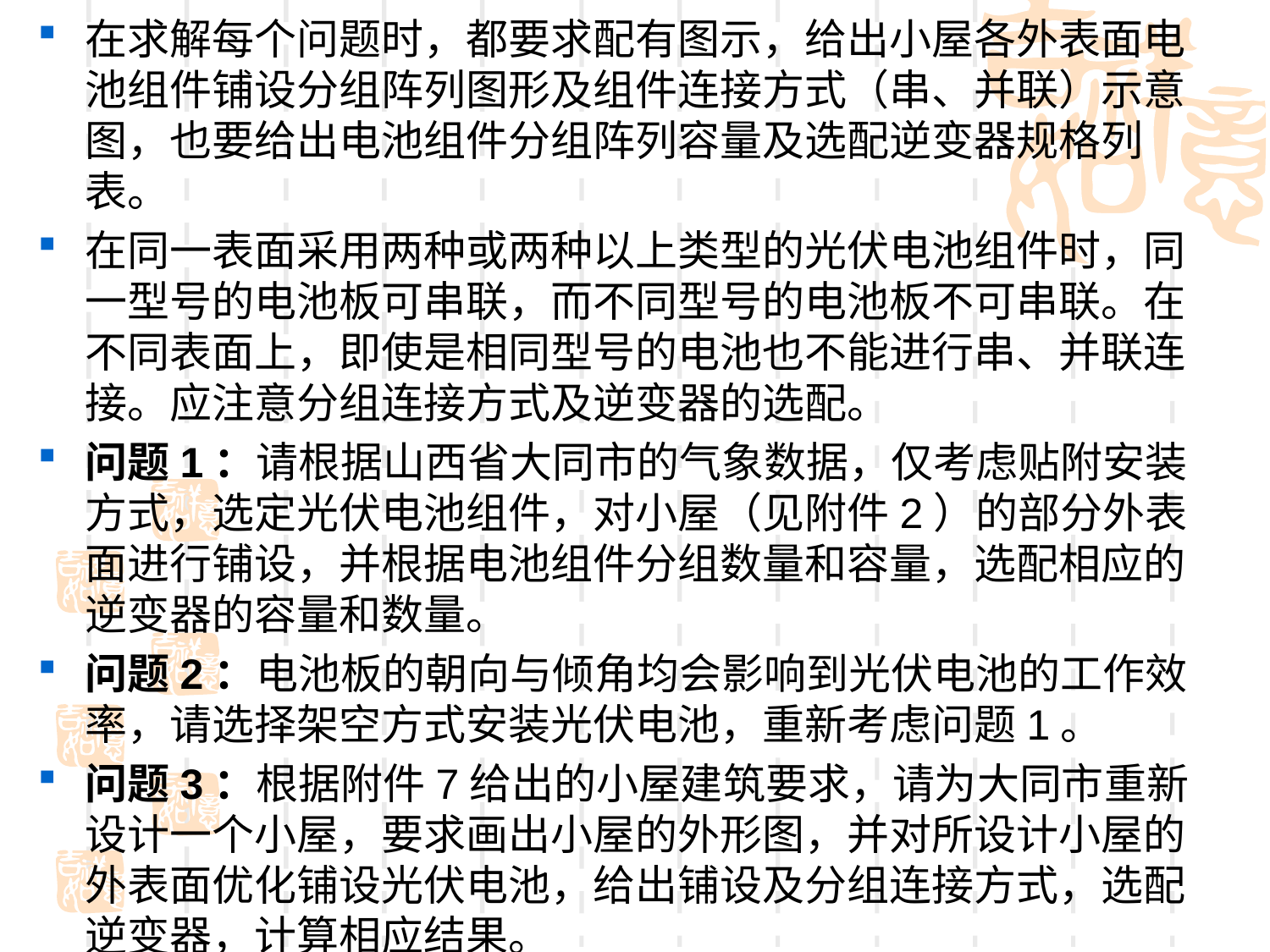

在求解每个问题时，都要求配有图示，给出小屋各外表面电池组件铺设分组阵列图形及组件连接方式（串、并联）示意图，也要给出电池组件分组阵列容量及选配逆变器规格列表。
在同一表面采用两种或两种以上类型的光伏电池组件时，同一型号的电池板可串联，而不同型号的电池板不可串联。在不同表面上，即使是相同型号的电池也不能进行串、并联连接。应注意分组连接方式及逆变器的选配。
问题1：请根据山西省大同市的气象数据，仅考虑贴附安装方式，选定光伏电池组件，对小屋（见附件2）的部分外表面进行铺设，并根据电池组件分组数量和容量，选配相应的逆变器的容量和数量。
问题2：电池板的朝向与倾角均会影响到光伏电池的工作效率，请选择架空方式安装光伏电池，重新考虑问题1。
问题3：根据附件7给出的小屋建筑要求，请为大同市重新设计一个小屋，要求画出小屋的外形图，并对所设计小屋的外表面优化铺设光伏电池，给出铺设及分组连接方式，选配逆变器，计算相应结果。

#